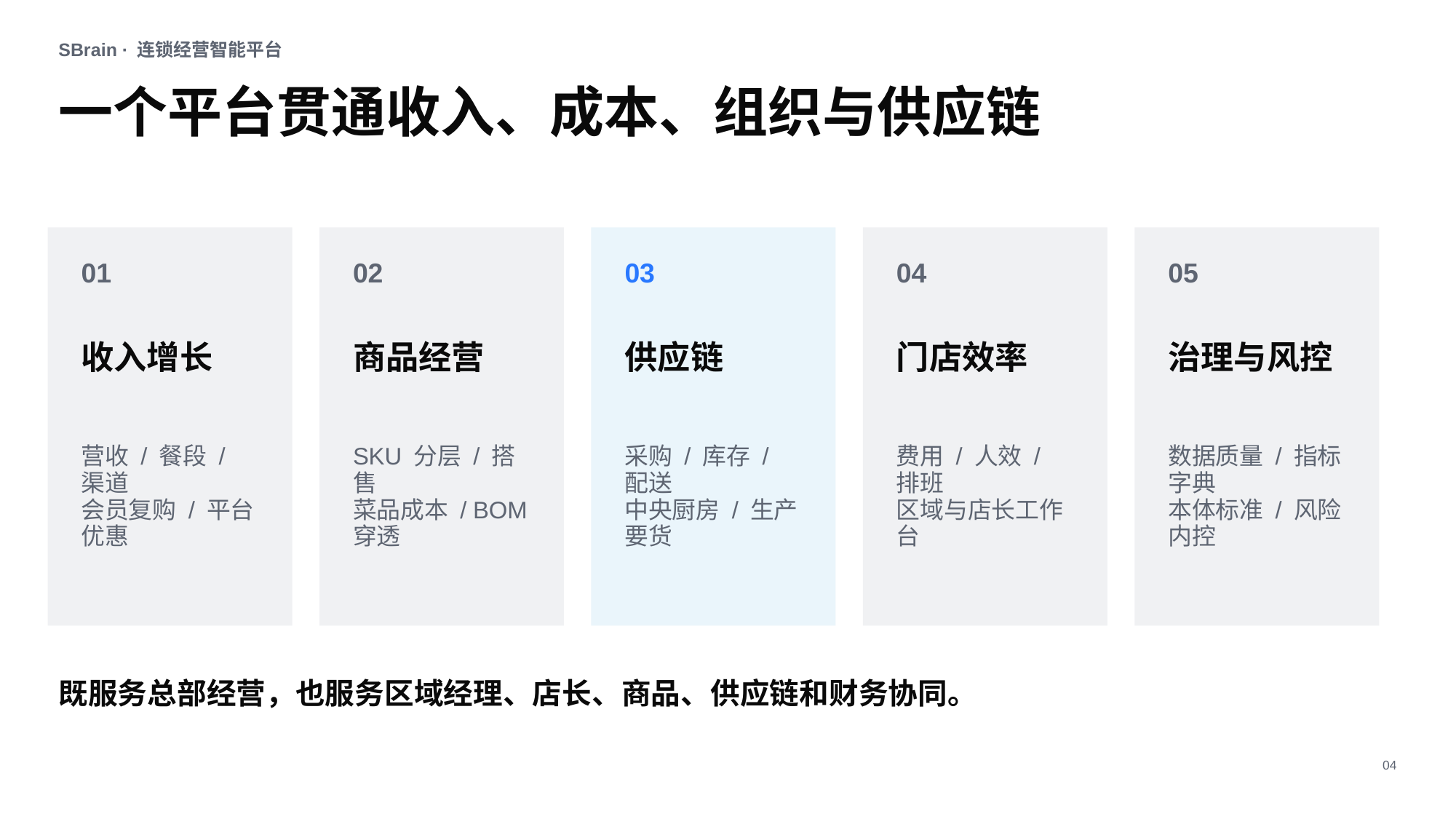

SBrain · 连锁经营智能平台
一个平台贯通收入、成本、组织与供应链

01
02
03
04
05
收入增长
商品经营
供应链
门店效率
治理与风控
营收 / 餐段 / 渠道
会员复购 / 平台优惠
SKU 分层 / 搭售
菜品成本 / BOM 穿透
采购 / 库存 / 配送
中央厨房 / 生产要货
费用 / 人效 / 排班
区域与店长工作台
数据质量 / 指标字典
本体标准 / 风险内控
既服务总部经营，也服务区域经理、店长、商品、供应链和财务协同。
04